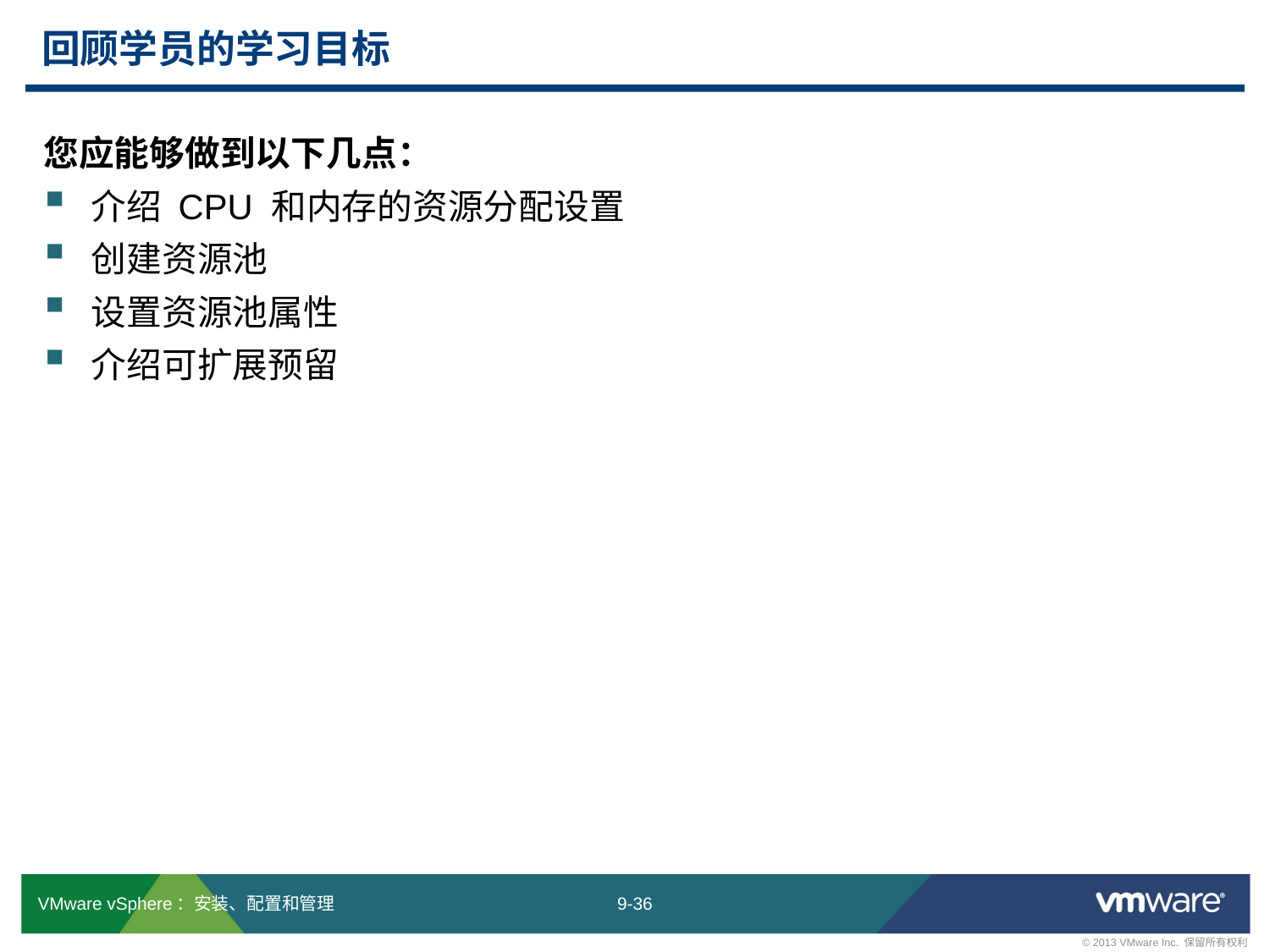

# 回顾学员的学习目标
您应能够做到以下几点：
介绍 CPU 和内存的资源分配设置
创建资源池
设置资源池属性
介绍可扩展预留